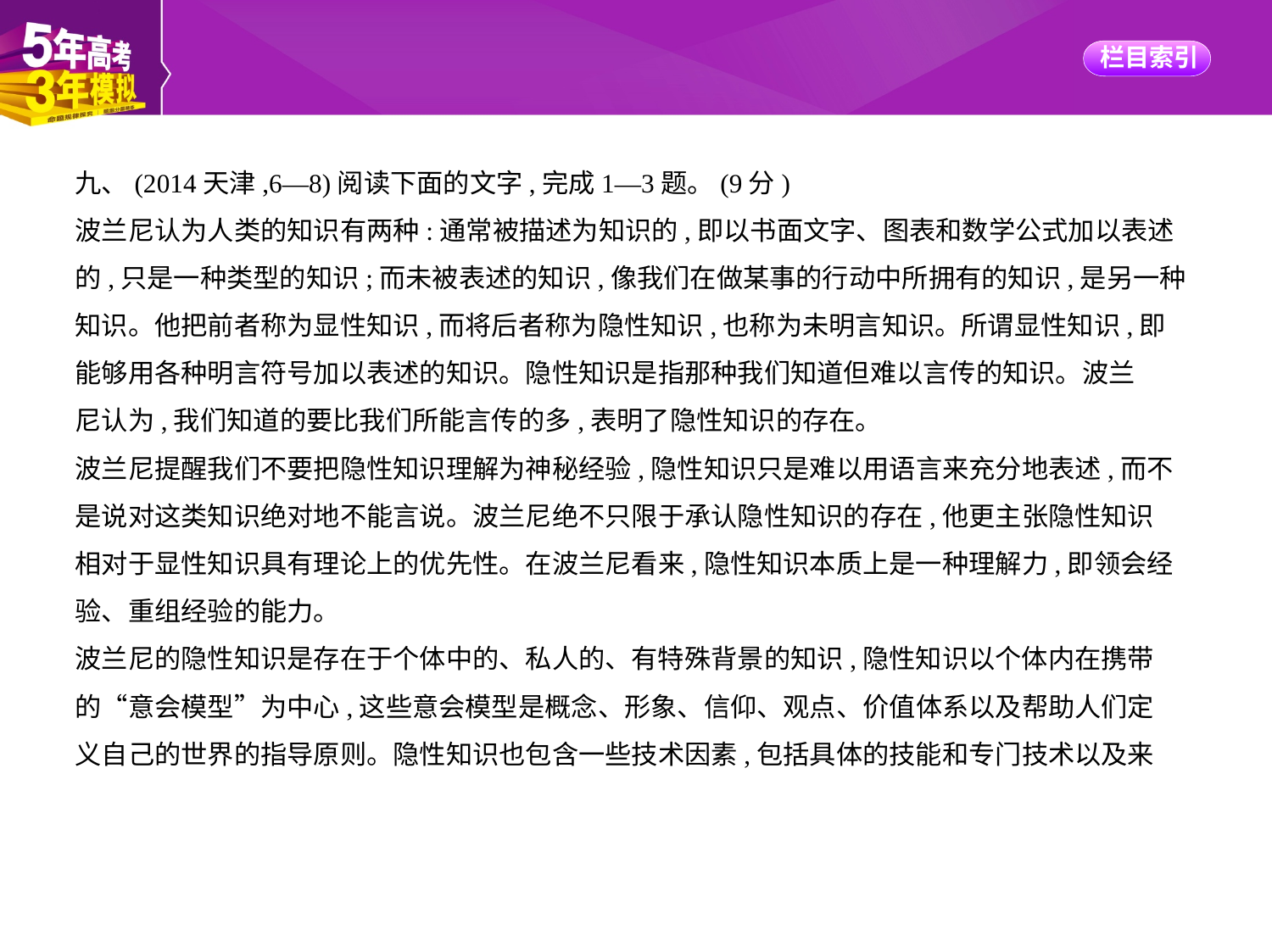

九、(2014天津,6—8)阅读下面的文字,完成1—3题。(9分)
波兰尼认为人类的知识有两种:通常被描述为知识的,即以书面文字、图表和数学公式加以表述
的,只是一种类型的知识;而未被表述的知识,像我们在做某事的行动中所拥有的知识,是另一种
知识。他把前者称为显性知识,而将后者称为隐性知识,也称为未明言知识。所谓显性知识,即
能够用各种明言符号加以表述的知识。隐性知识是指那种我们知道但难以言传的知识。波兰
尼认为,我们知道的要比我们所能言传的多,表明了隐性知识的存在。
波兰尼提醒我们不要把隐性知识理解为神秘经验,隐性知识只是难以用语言来充分地表述,而不
是说对这类知识绝对地不能言说。波兰尼绝不只限于承认隐性知识的存在,他更主张隐性知识
相对于显性知识具有理论上的优先性。在波兰尼看来,隐性知识本质上是一种理解力,即领会经
验、重组经验的能力。
波兰尼的隐性知识是存在于个体中的、私人的、有特殊背景的知识,隐性知识以个体内在携带
的“意会模型”为中心,这些意会模型是概念、形象、信仰、观点、价值体系以及帮助人们定
义自己的世界的指导原则。隐性知识也包含一些技术因素,包括具体的技能和专门技术以及来